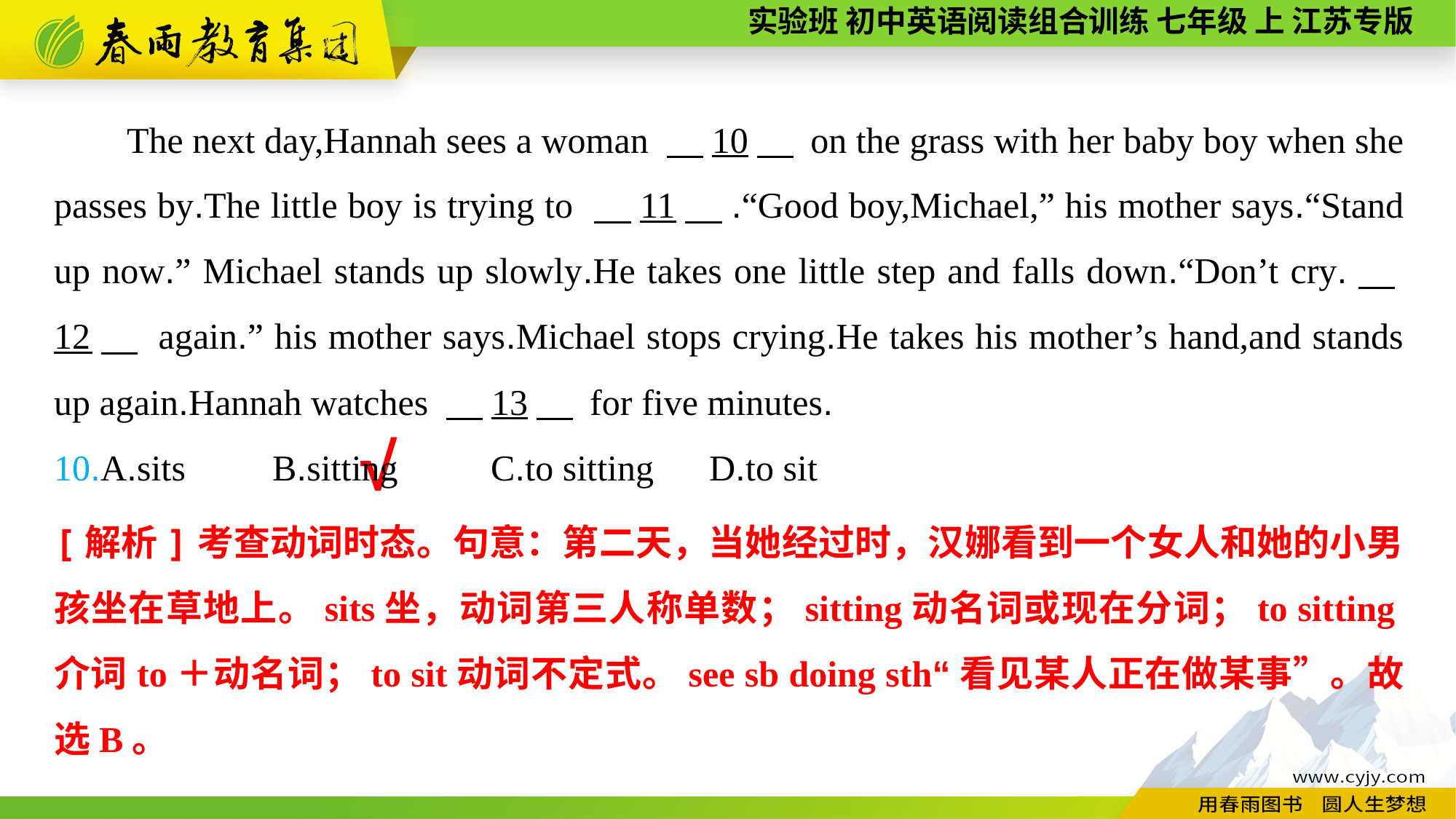

The next day,Hannah sees a woman 　10　 on the grass with her baby boy when she passes by.The little boy is trying to 　11　.“Good boy,Michael,” his mother says.“Stand up now.” Michael stands up slowly.He takes one little step and falls down.“Don’t cry.　12　 again.” his mother says.Michael stops crying.He takes his mother’s hand,and stands up again.Hannah watches 　13　 for five minutes.
10.A.sits	B.sitting	C.to sitting	D.to sit
√
[解析]考查动词时态。句意：第二天，当她经过时，汉娜看到一个女人和她的小男孩坐在草地上。sits坐，动词第三人称单数；sitting动名词或现在分词；to sitting介词to＋动名词；to sit动词不定式。see sb doing sth“看见某人正在做某事”。故选B。